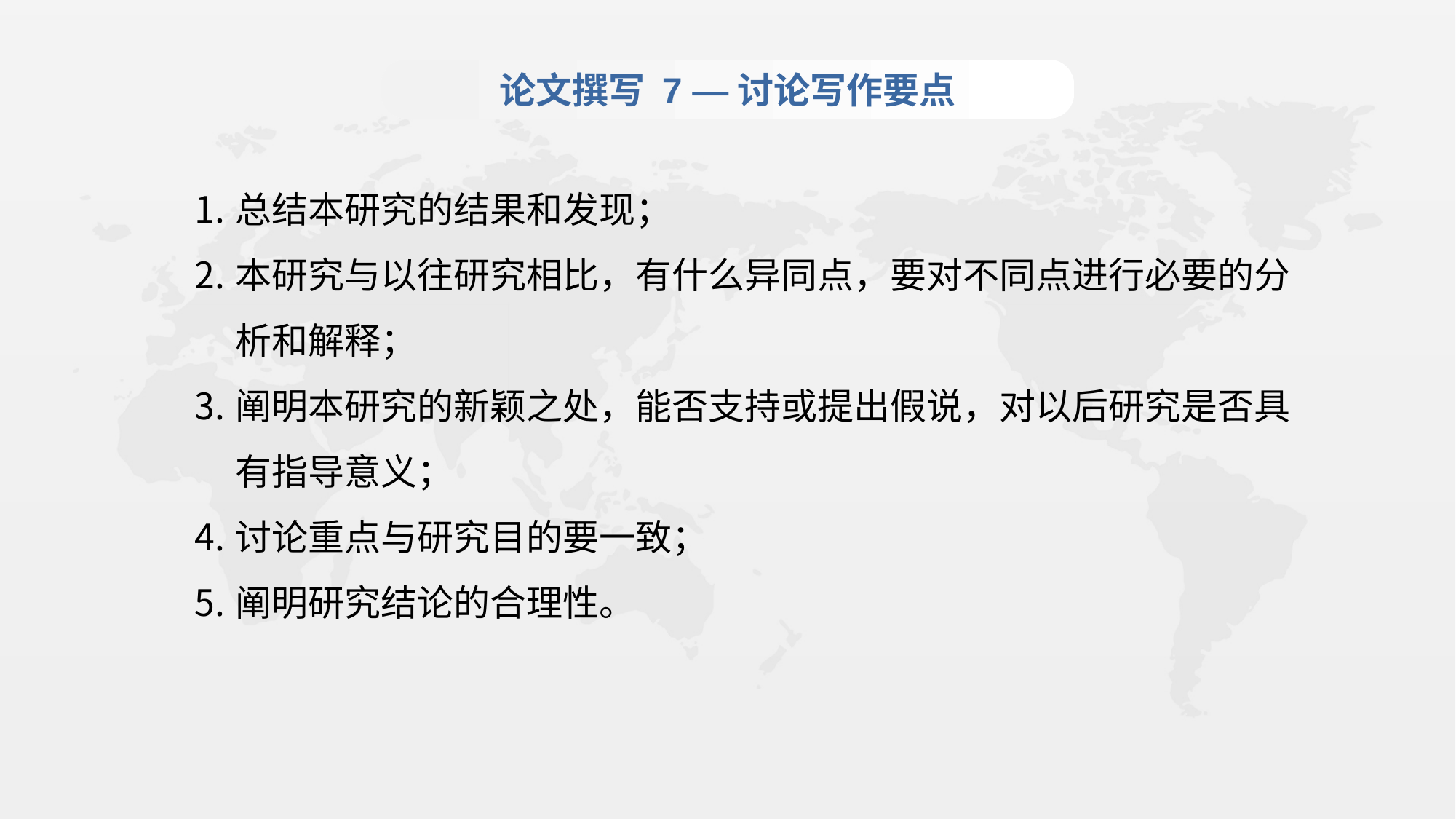

论文撰写 7 —讨论写作要点
总结本研究的结果和发现；
本研究与以往研究相比，有什么异同点，要对不同点进行必要的分析和解释；
阐明本研究的新颖之处，能否支持或提出假说，对以后研究是否具有指导意义；
讨论重点与研究目的要一致；
阐明研究结论的合理性。